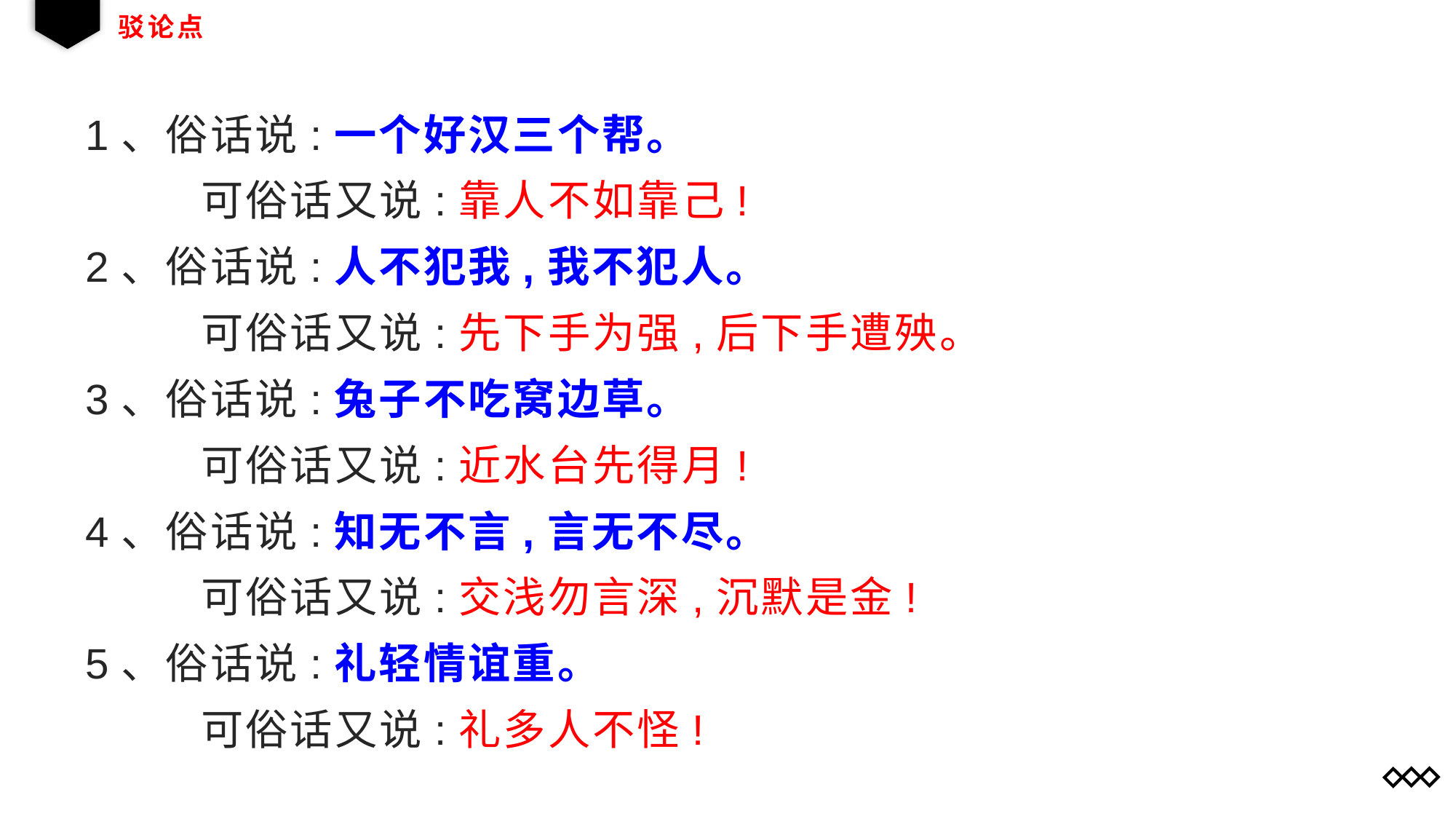

# 驳论点
1、俗话说:一个好汉三个帮。
         可俗话又说:靠人不如靠己!
2、俗话说:人不犯我,我不犯人。
         可俗话又说:先下手为强,后下手遭殃。
3、俗话说:兔子不吃窝边草。
         可俗话又说:近水台先得月!
4、俗话说:知无不言,言无不尽。
         可俗话又说:交浅勿言深,沉默是金!
5、俗话说:礼轻情谊重。
         可俗话又说:礼多人不怪!